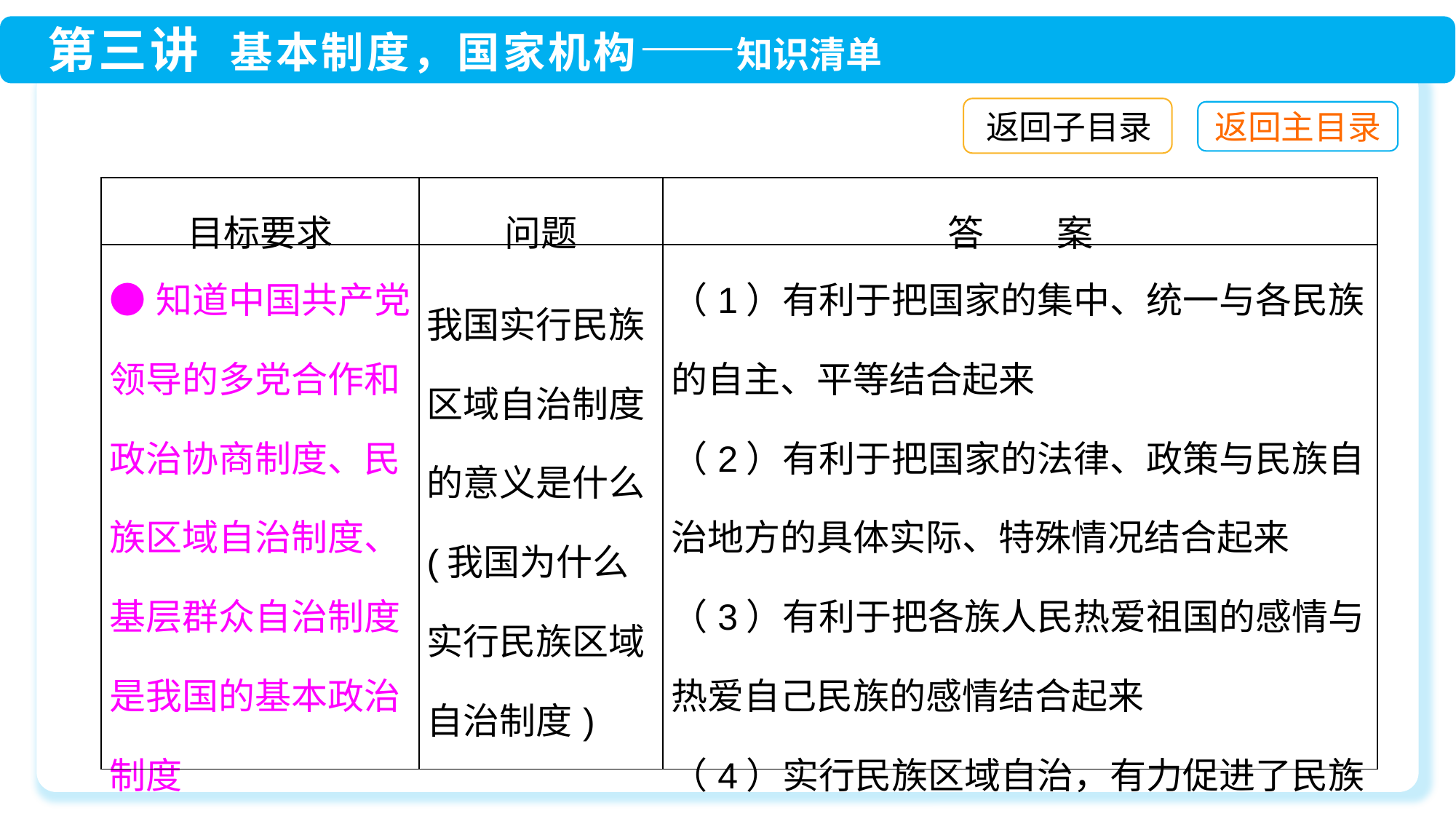

返回子目录
| 目标要求 | 问题 | 答　　案 |
| --- | --- | --- |
| ●知道中国共产党领导的多党合作和政治协商制度、民族区域自治制度、基层群众自治制度是我国的基本政治制度 | 我国实行民族区域自治制度的意义是什么(我国为什么实行民族区域自治制度) | （1）有利于把国家的集中、统一与各民族的自主、平等结合起来 （2）有利于把国家的法律、政策与民族自治地方的具体实际、特殊情况结合起来 （3）有利于把各族人民热爱祖国的感情与热爱自己民族的感情结合起来 （4）实行民族区域自治，有力促进了民族地区经济社会的发展和人民生活水平的提高 |